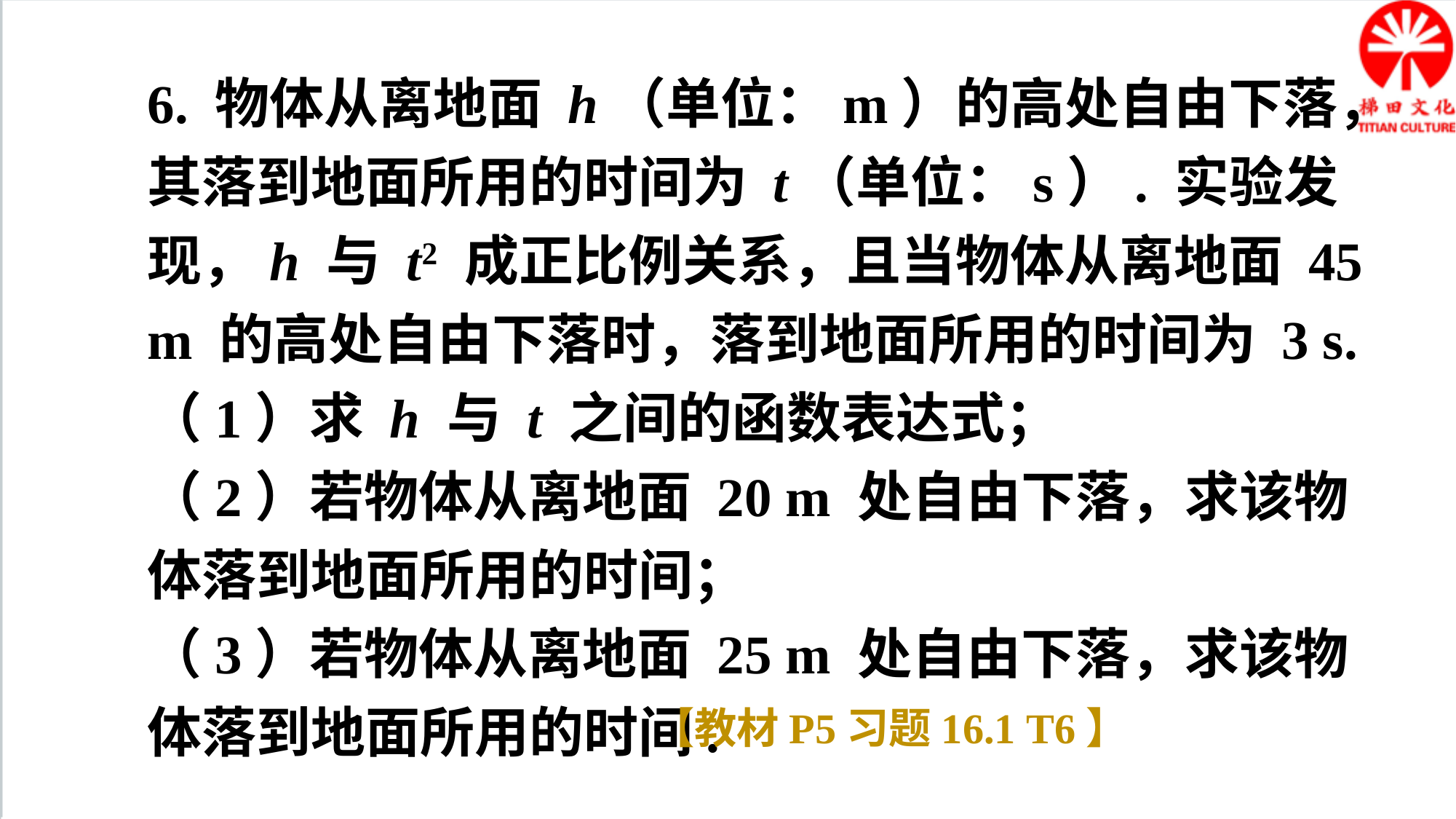

6. 物体从离地面 h（单位：m）的高处自由下落，其落到地面所用的时间为 t（单位：s）. 实验发现，h 与 t2 成正比例关系，且当物体从离地面 45 m 的高处自由下落时，落到地面所用的时间为 3 s.
（1）求 h 与 t 之间的函数表达式；
（2）若物体从离地面 20 m 处自由下落，求该物体落到地面所用的时间；
（3）若物体从离地面 25 m 处自由下落，求该物体落到地面所用的时间.
【教材P5习题16.1 T6】